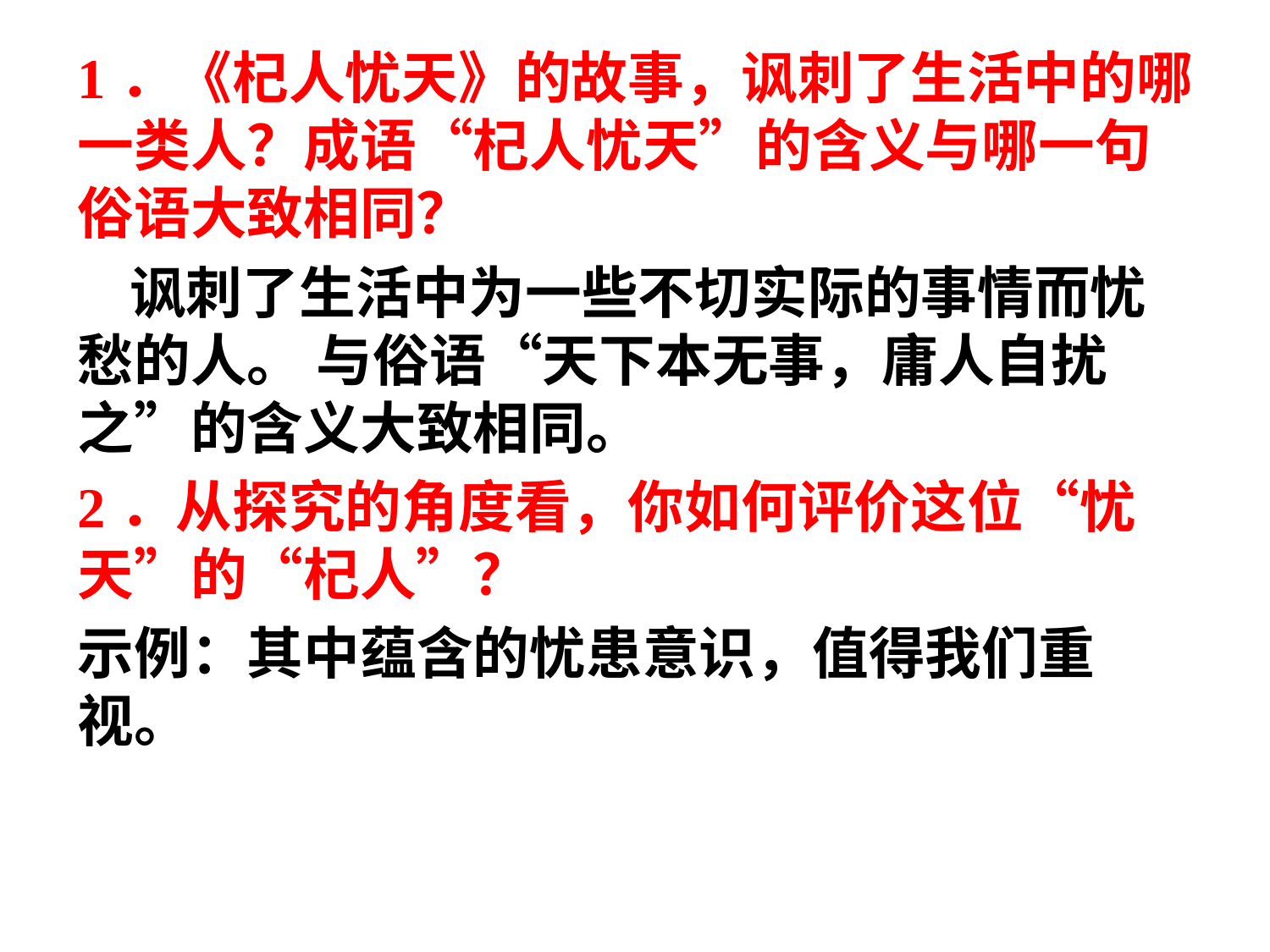

1．《杞人忧天》的故事，讽刺了生活中的哪一类人？成语“杞人忧天”的含义与哪一句俗语大致相同？
   讽刺了生活中为一些不切实际的事情而忧愁的人。 与俗语“天下本无事，庸人自扰之”的含义大致相同。
2．从探究的角度看，你如何评价这位“忧天”的“杞人”？
示例：其中蕴含的忧患意识，值得我们重视。